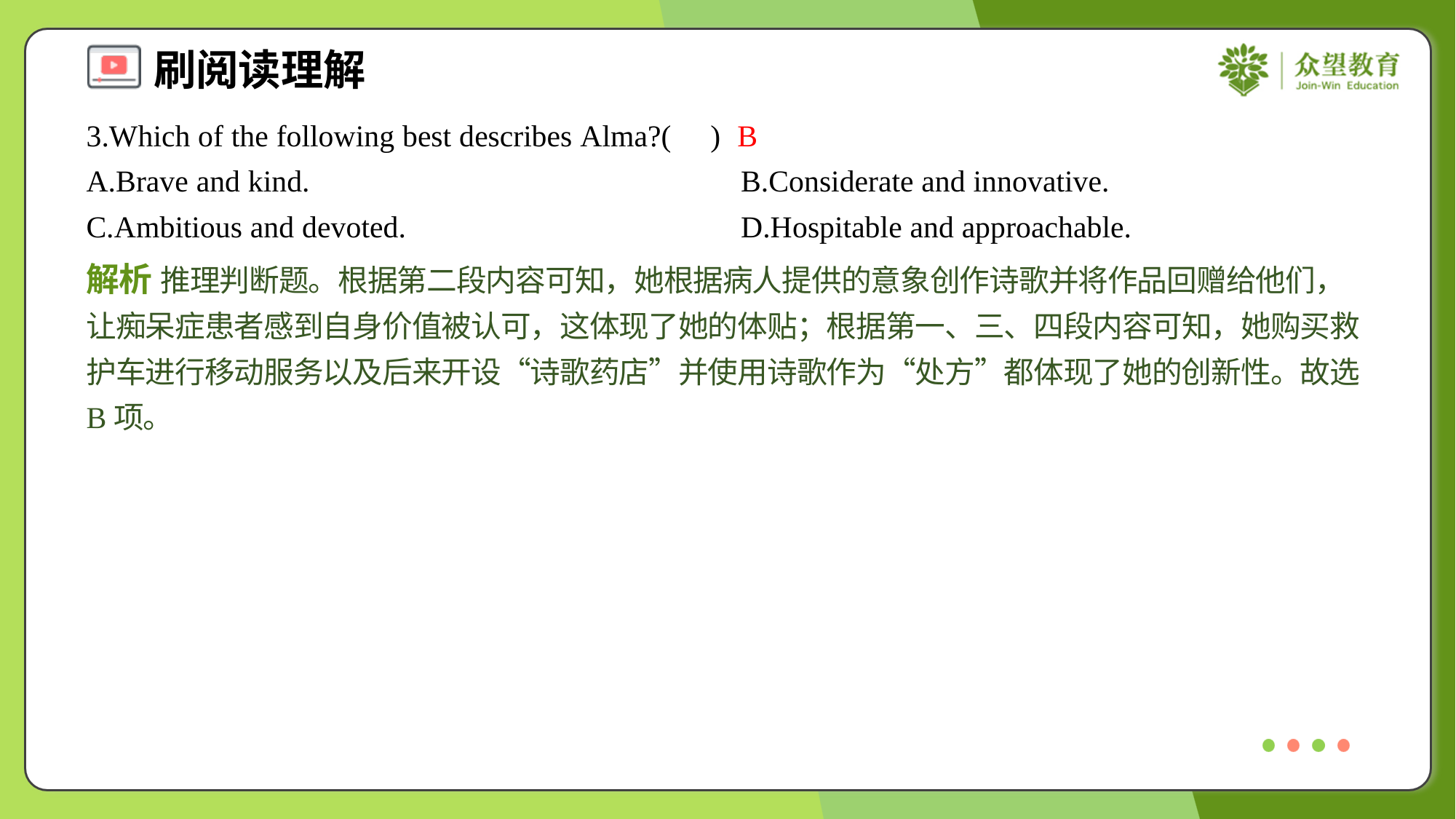

3.Which of the following best describes Alma?(     )
B
A.Brave and kind.	B.Considerate and innovative.
C.Ambitious and devoted.	D.Hospitable and approachable.
解析 推理判断题。根据第二段内容可知，她根据病人提供的意象创作诗歌并将作品回赠给他们，让痴呆症患者感到自身价值被认可，这体现了她的体贴；根据第一、三、四段内容可知，她购买救护车进行移动服务以及后来开设“诗歌药店”并使用诗歌作为“处方”都体现了她的创新性。故选B项。